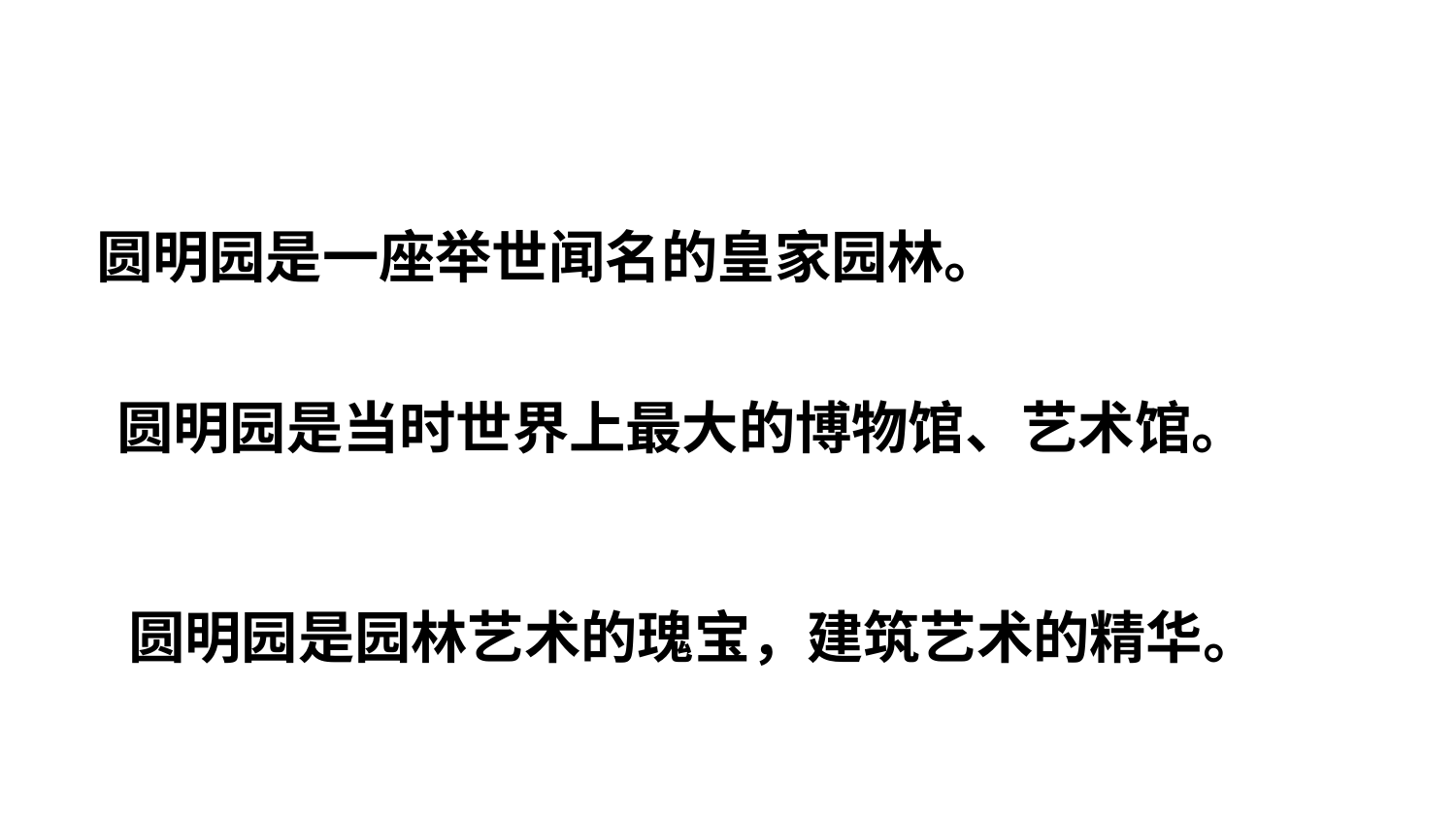

圆明园是一座举世闻名的皇家园林。
圆明园是当时世界上最大的博物馆、艺术馆。
圆明园是园林艺术的瑰宝，建筑艺术的精华。